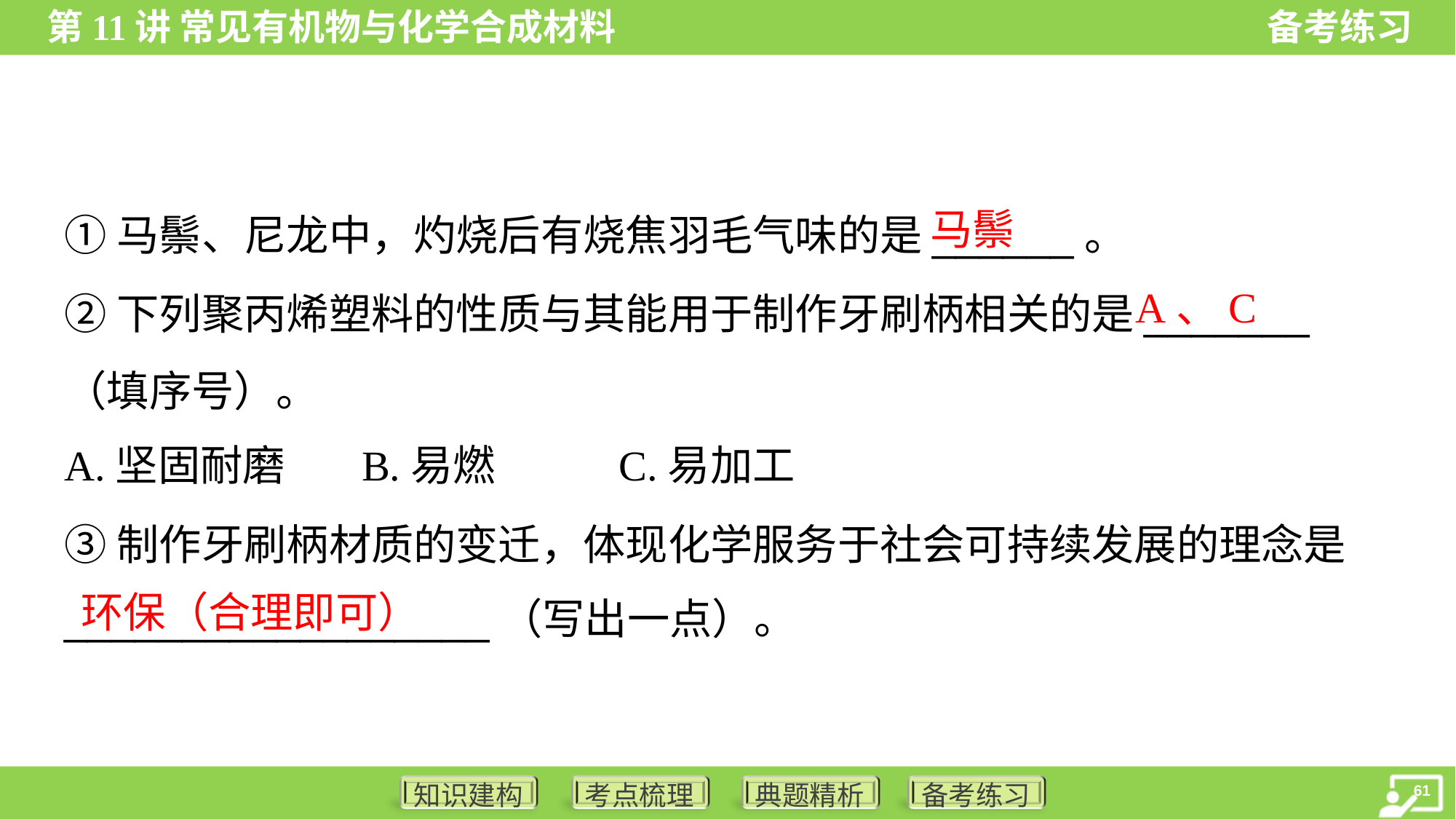

马鬃
①马鬃、尼龙中，灼烧后有烧焦羽毛气味的是______。
A、C
②下列聚丙烯塑料的性质与其能用于制作牙刷柄相关的是_______
（填序号）。
A.坚固耐磨       B.易燃            C.易加工
③制作牙刷柄材质的变迁，体现化学服务于社会可持续发展的理念是
__________________（写出一点）。
环保（合理即可）